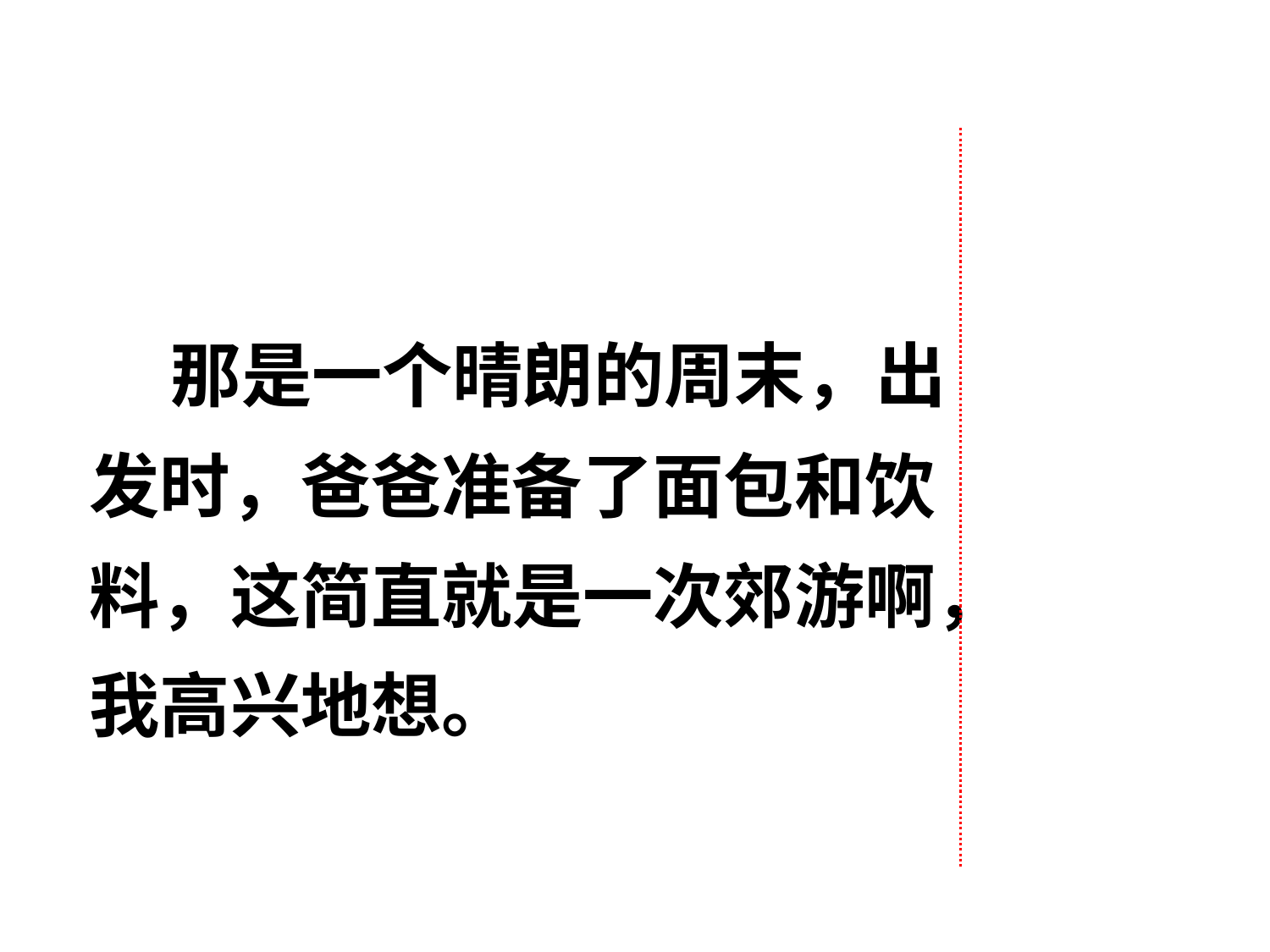

那是一个晴朗的周末，出发时，爸爸准备了面包和饮料，这简直就是一次郊游啊，我高兴地想。